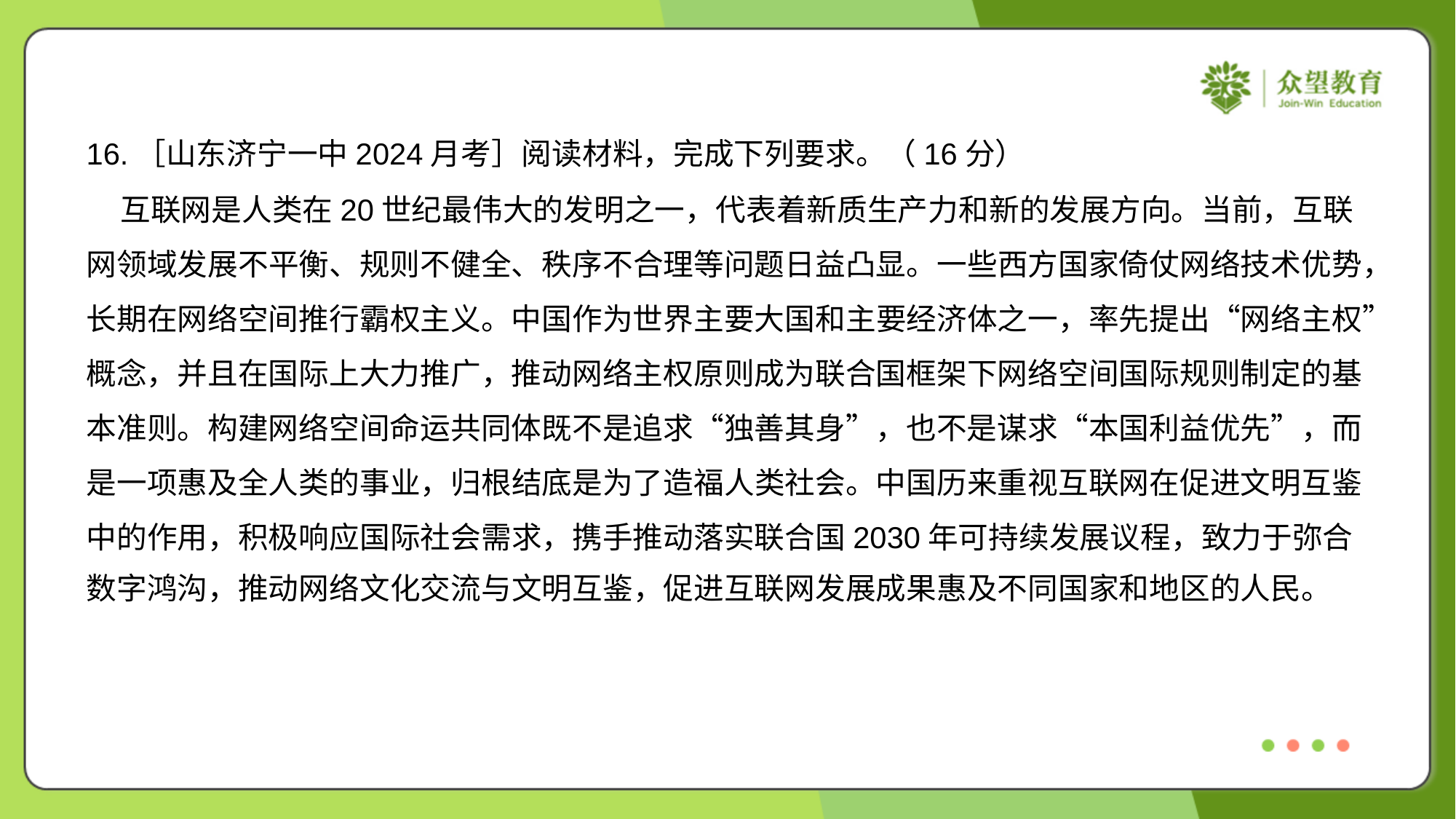

16.［山东济宁一中2024月考］阅读材料，完成下列要求。（16分）
    互联网是人类在20世纪最伟大的发明之一，代表着新质生产力和新的发展方向。当前，互联
网领域发展不平衡、规则不健全、秩序不合理等问题日益凸显。一些西方国家倚仗网络技术优势，
长期在网络空间推行霸权主义。中国作为世界主要大国和主要经济体之一，率先提出“网络主权”
概念，并且在国际上大力推广，推动网络主权原则成为联合国框架下网络空间国际规则制定的基
本准则。构建网络空间命运共同体既不是追求“独善其身”，也不是谋求“本国利益优先”，而
是一项惠及全人类的事业，归根结底是为了造福人类社会。中国历来重视互联网在促进文明互鉴
中的作用，积极响应国际社会需求，携手推动落实联合国2030年可持续发展议程，致力于弥合
数字鸿沟，推动网络文化交流与文明互鉴，促进互联网发展成果惠及不同国家和地区的人民。